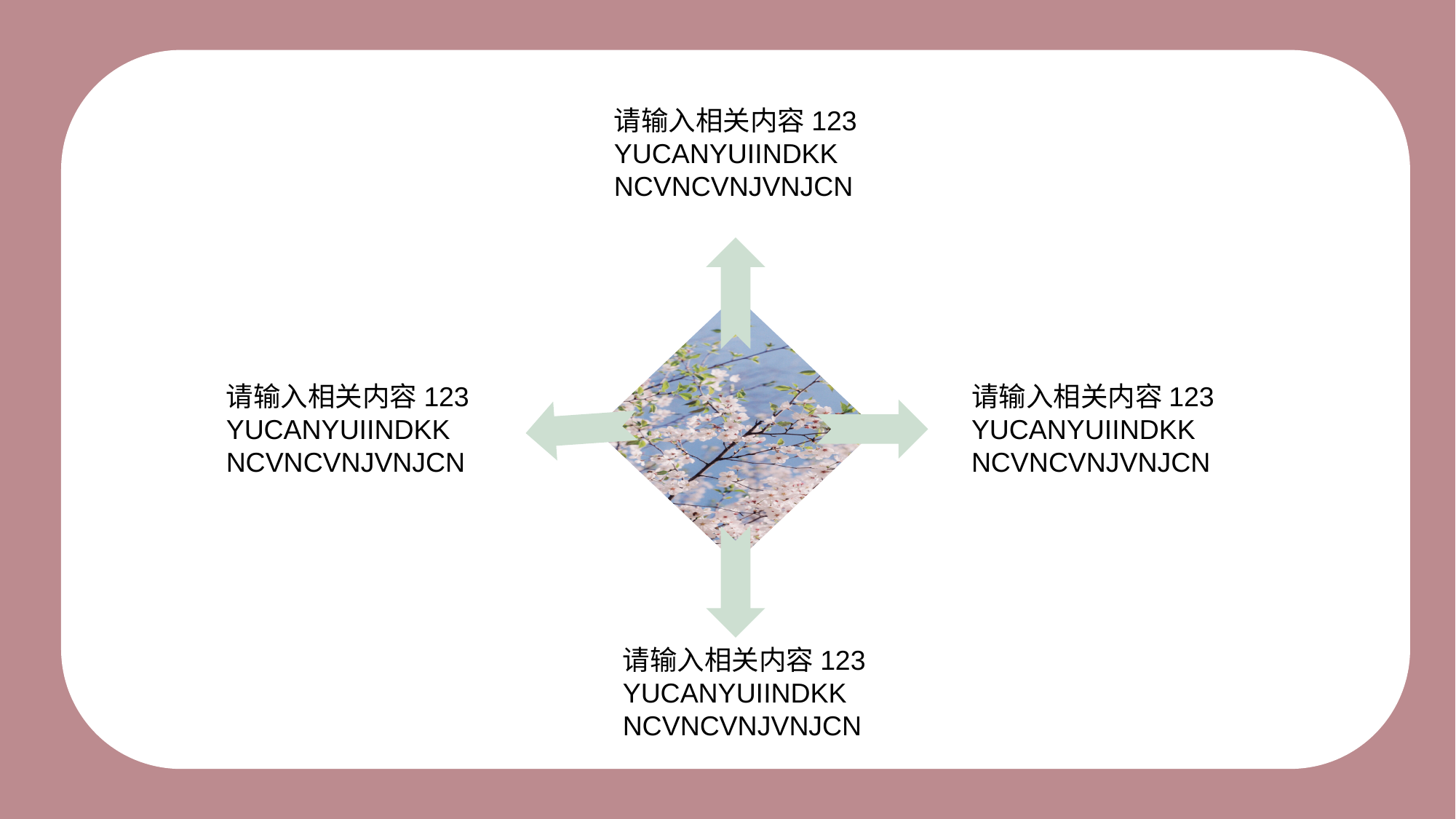

请输入相关内容123
YUCANYUIINDKKNCVNCVNJVNJCN

请输入相关内容123
YUCANYUIINDKKNCVNCVNJVNJCN
请输入相关内容123
YUCANYUIINDKKNCVNCVNJVNJCN

请输入相关内容123
YUCANYUIINDKKNCVNCVNJVNJCN